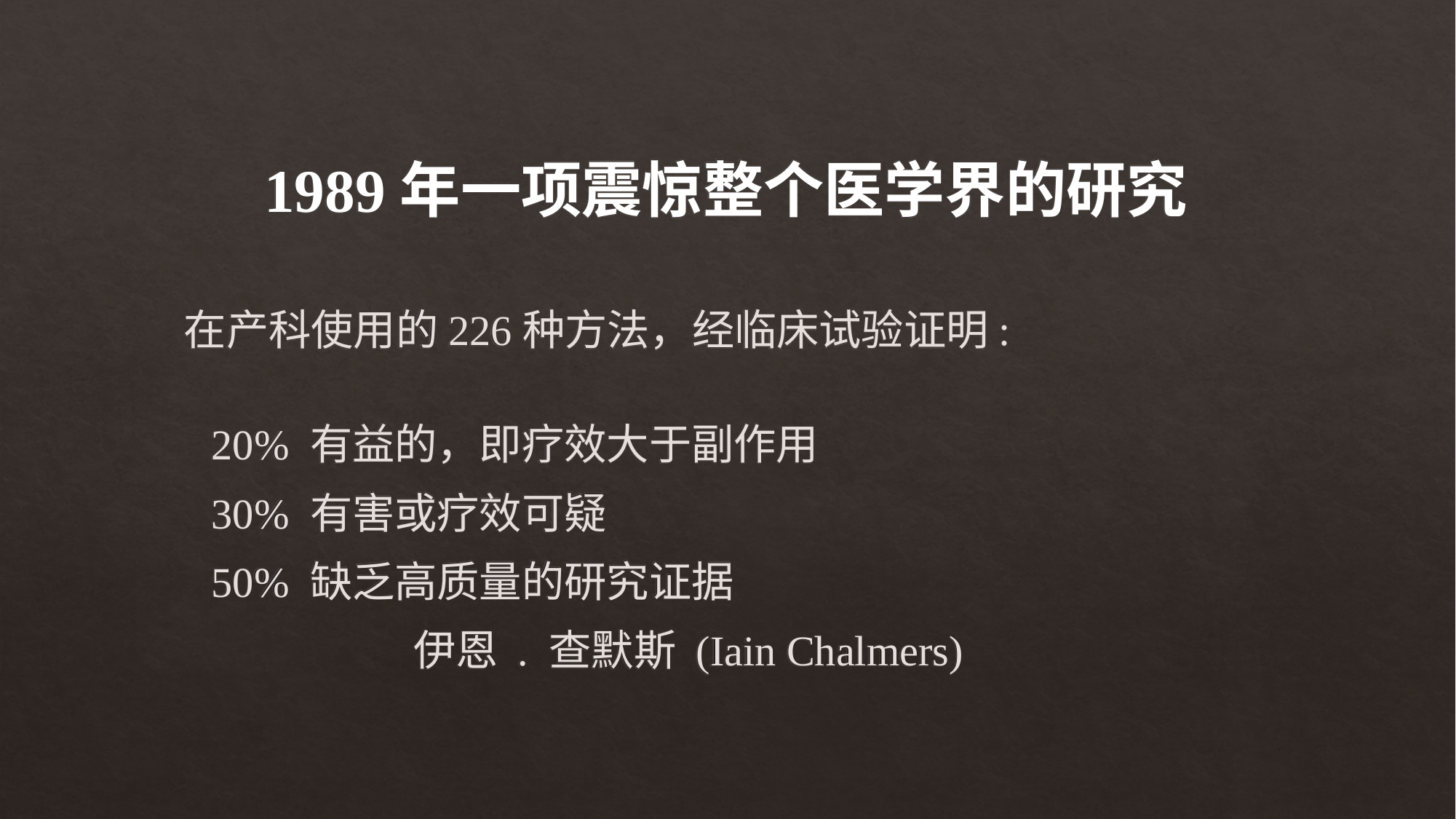

1989年一项震惊整个医学界的研究
 在产科使用的226种方法，经临床试验证明:

     20% 有益的，即疗效大于副作用
     30% 有害或疗效可疑
     50% 缺乏高质量的研究证据
			伊恩 . 查默斯 (Iain Chalmers)